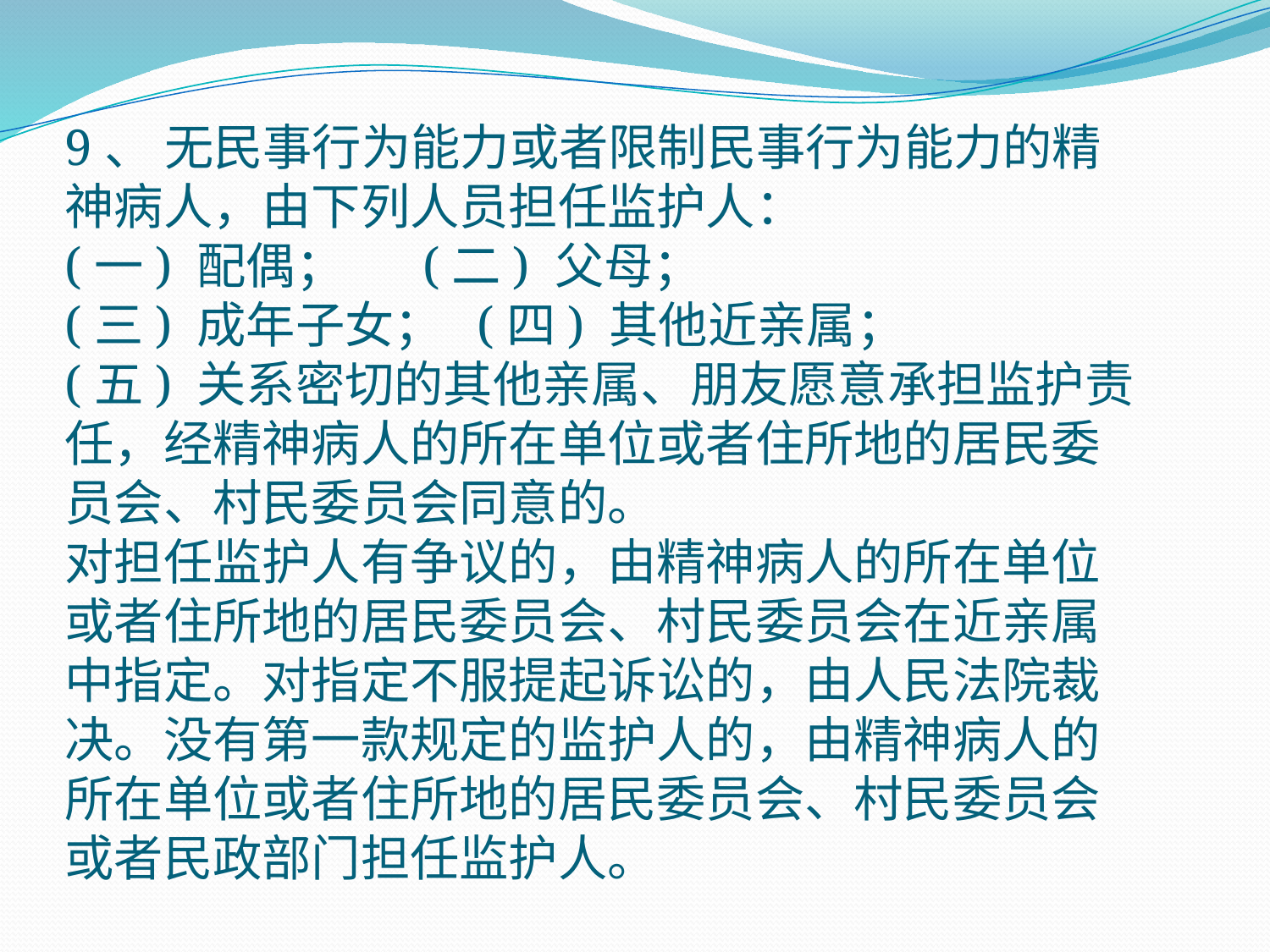

# 9、 无民事行为能力或者限制民事行为能力的精神病人，由下列人员担任监护人：       (一) 配偶；      (二) 父母；       (三) 成年子女；  (四) 其他近亲属；       (五) 关系密切的其他亲属、朋友愿意承担监护责任，经精神病人的所在单位或者住所地的居民委员会、村民委员会同意的。      对担任监护人有争议的，由精神病人的所在单位或者住所地的居民委员会、村民委员会在近亲属中指定。对指定不服提起诉讼的，由人民法院裁决。没有第一款规定的监护人的，由精神病人的所在单位或者住所地的居民委员会、村民委员会或者民政部门担任监护人。